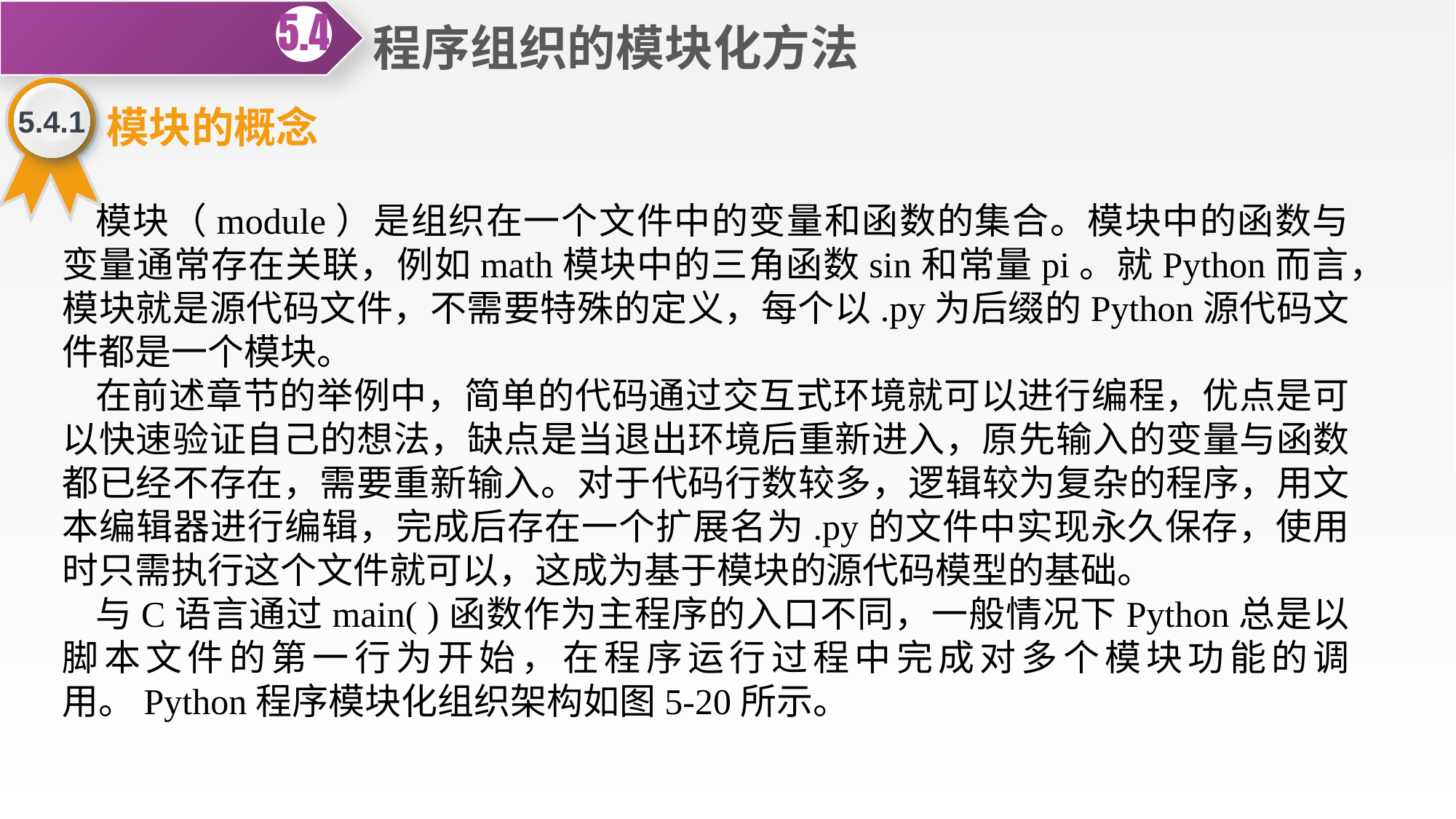

程序组织的模块化方法

5.4

5.4.1

模块的概念
模块（module）是组织在一个文件中的变量和函数的集合。模块中的函数与变量通常存在关联，例如math模块中的三角函数sin和常量pi。就Python而言，模块就是源代码文件，不需要特殊的定义，每个以.py为后缀的Python源代码文件都是一个模块。
在前述章节的举例中，简单的代码通过交互式环境就可以进行编程，优点是可以快速验证自己的想法，缺点是当退出环境后重新进入，原先输入的变量与函数都已经不存在，需要重新输入。对于代码行数较多，逻辑较为复杂的程序，用文本编辑器进行编辑，完成后存在一个扩展名为.py的文件中实现永久保存，使用时只需执行这个文件就可以，这成为基于模块的源代码模型的基础。
与C语言通过main( )函数作为主程序的入口不同，一般情况下Python总是以脚本文件的第一行为开始，在程序运行过程中完成对多个模块功能的调用。Python程序模块化组织架构如图5-20所示。